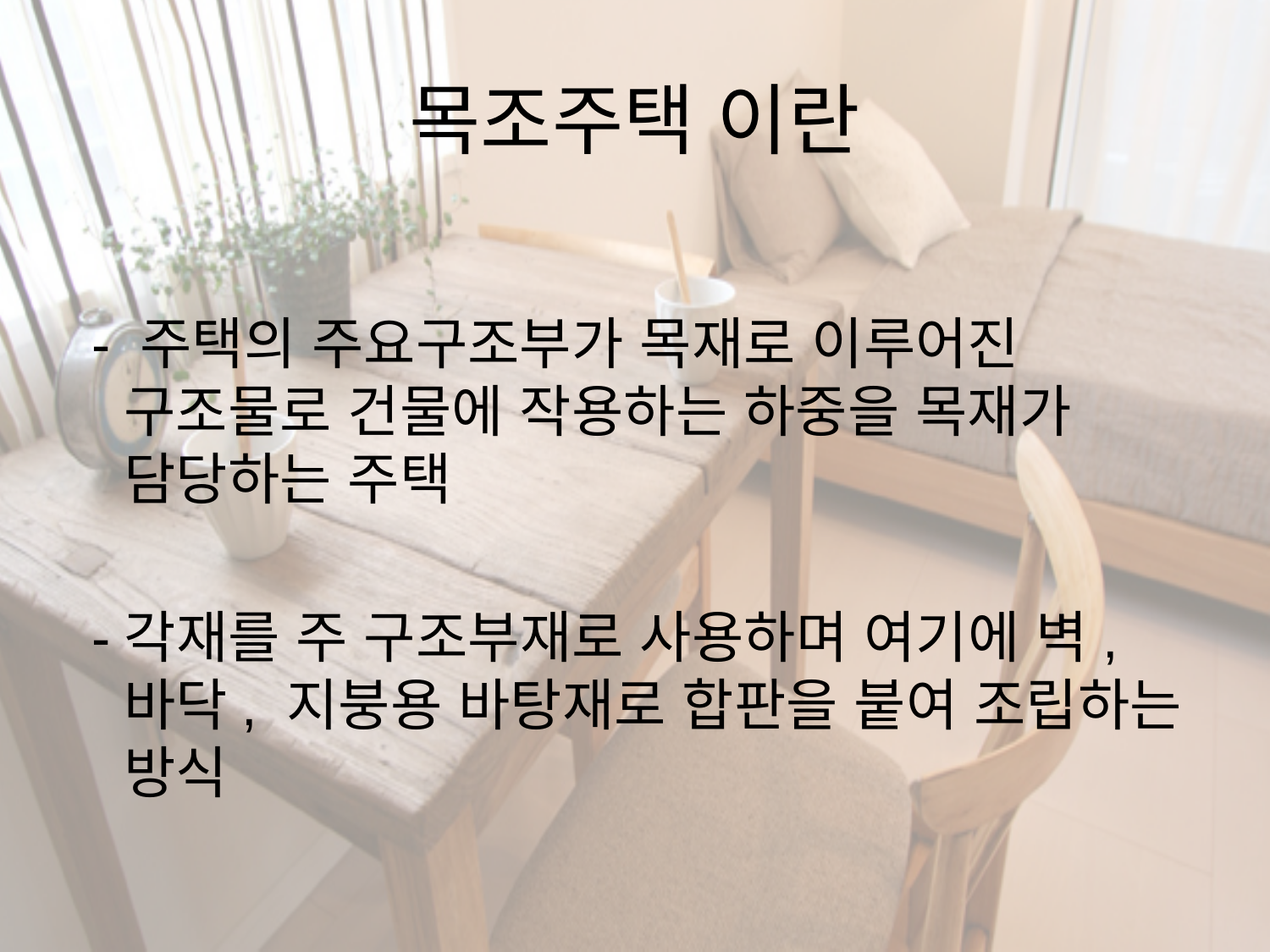

# 목조주택 이란

 - 주택의 주요구조부가 목재로 이루어진 구조물로 건물에 작용하는 하중을 목재가 담당하는 주택

 -각재를 주 구조부재로 사용하며 여기에 벽, 바닥, 지붕용 바탕재로 합판을 붙여 조립하는 방식